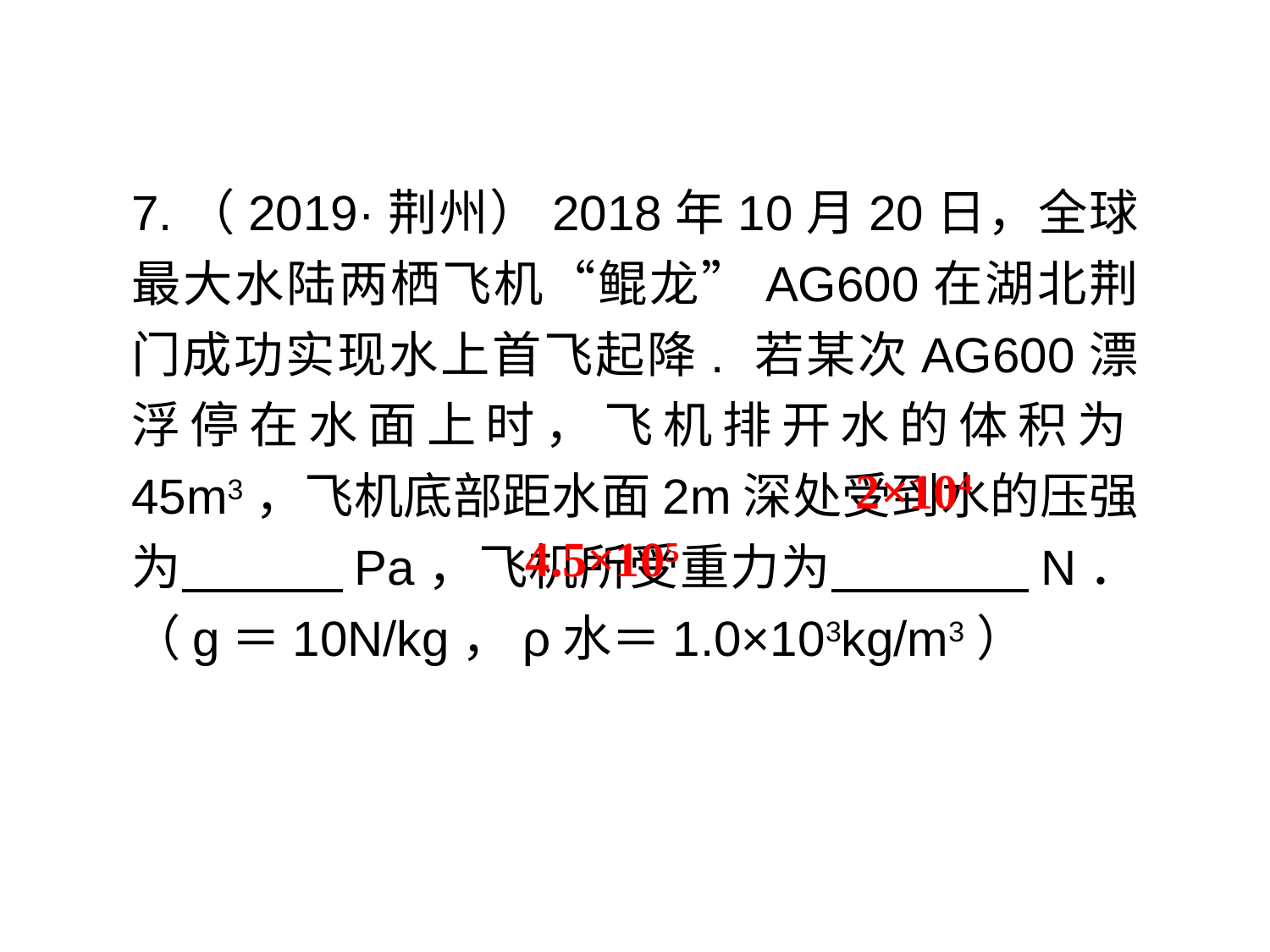

7.（2019·荆州）2018年10月20日，全球最大水陆两栖飞机“鲲龙”AG600在湖北荆门成功实现水上首飞起降. 若某次AG600漂浮停在水面上时，飞机排开水的体积为45m3，飞机底部距水面2m深处受到水的压强为　     　Pa，飞机所受重力为　        　N．（g＝10N/kg，ρ水＝1.0×103kg/m3）
2×104
4.5×105